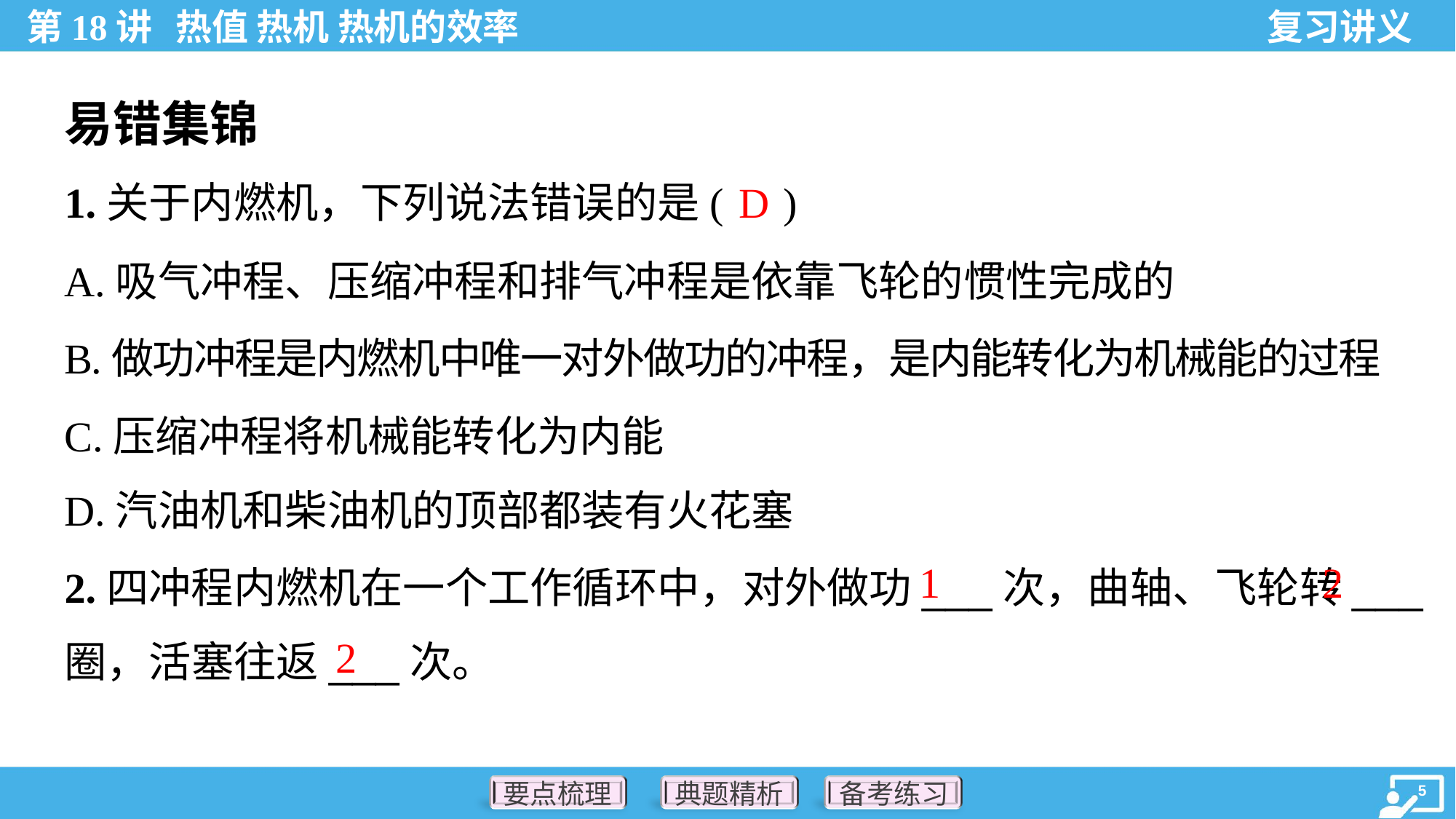

易错集锦
D
1.关于内燃机，下列说法错误的是(     )
A.吸气冲程、压缩冲程和排气冲程是依靠飞轮的惯性完成的
B.做功冲程是内燃机中唯一对外做功的冲程，是内能转化为机械能的过程
C.压缩冲程将机械能转化为内能
D.汽油机和柴油机的顶部都装有火花塞
1
2
2.四冲程内燃机在一个工作循环中，对外做功___次，曲轴、飞轮转___
圈，活塞往返___次。
2